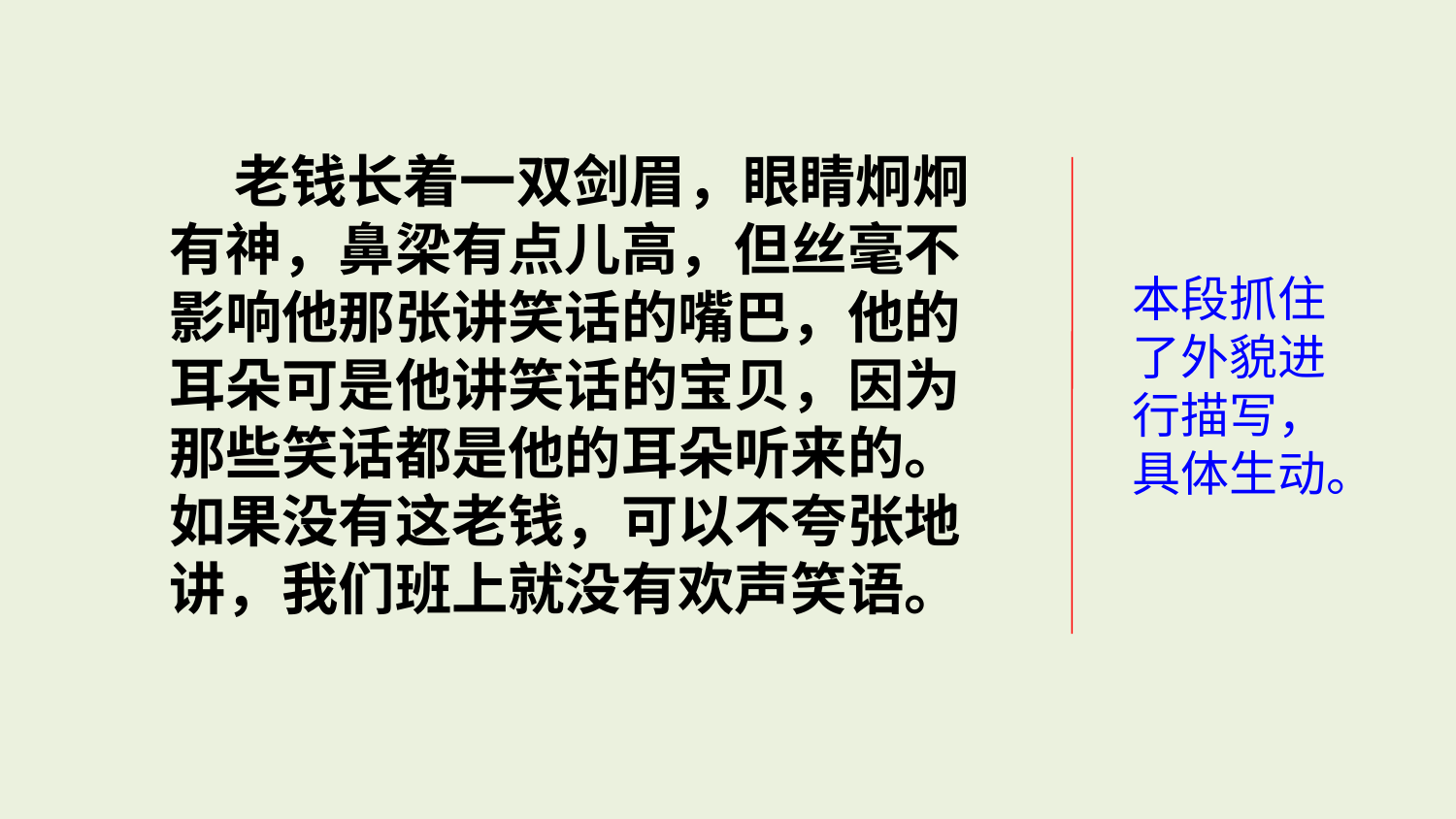

老钱长着一双剑眉，眼睛炯炯有神，鼻梁有点儿高，但丝毫不影响他那张讲笑话的嘴巴，他的耳朵可是他讲笑话的宝贝，因为那些笑话都是他的耳朵听来的。如果没有这老钱，可以不夸张地讲，我们班上就没有欢声笑语。
本段抓住了外貌进行描写，具体生动。